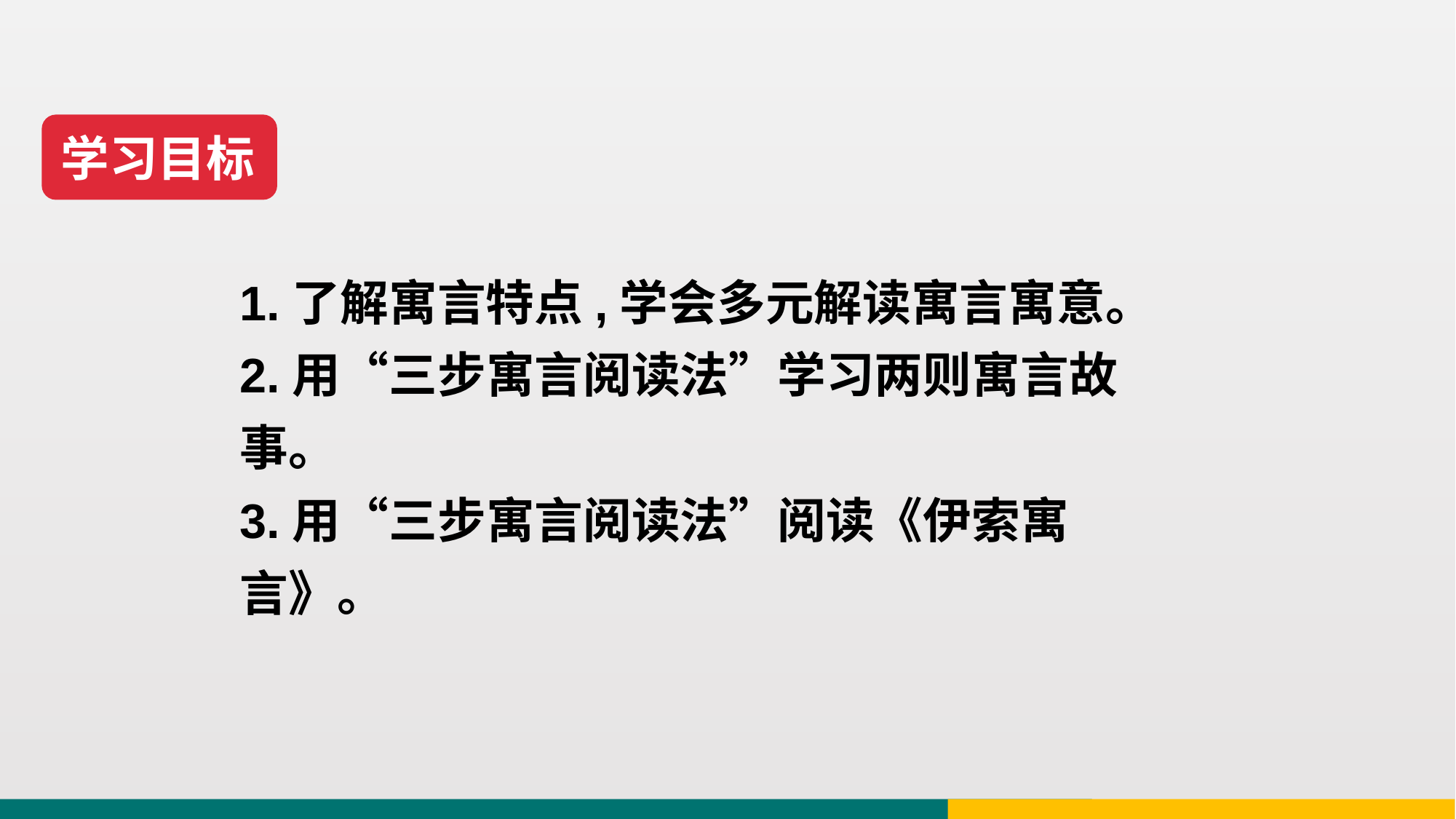

学习目标
1.了解寓言特点,学会多元解读寓言寓意。
2.用“三步寓言阅读法”学习两则寓言故事。
3.用“三步寓言阅读法”阅读《伊索寓言》。